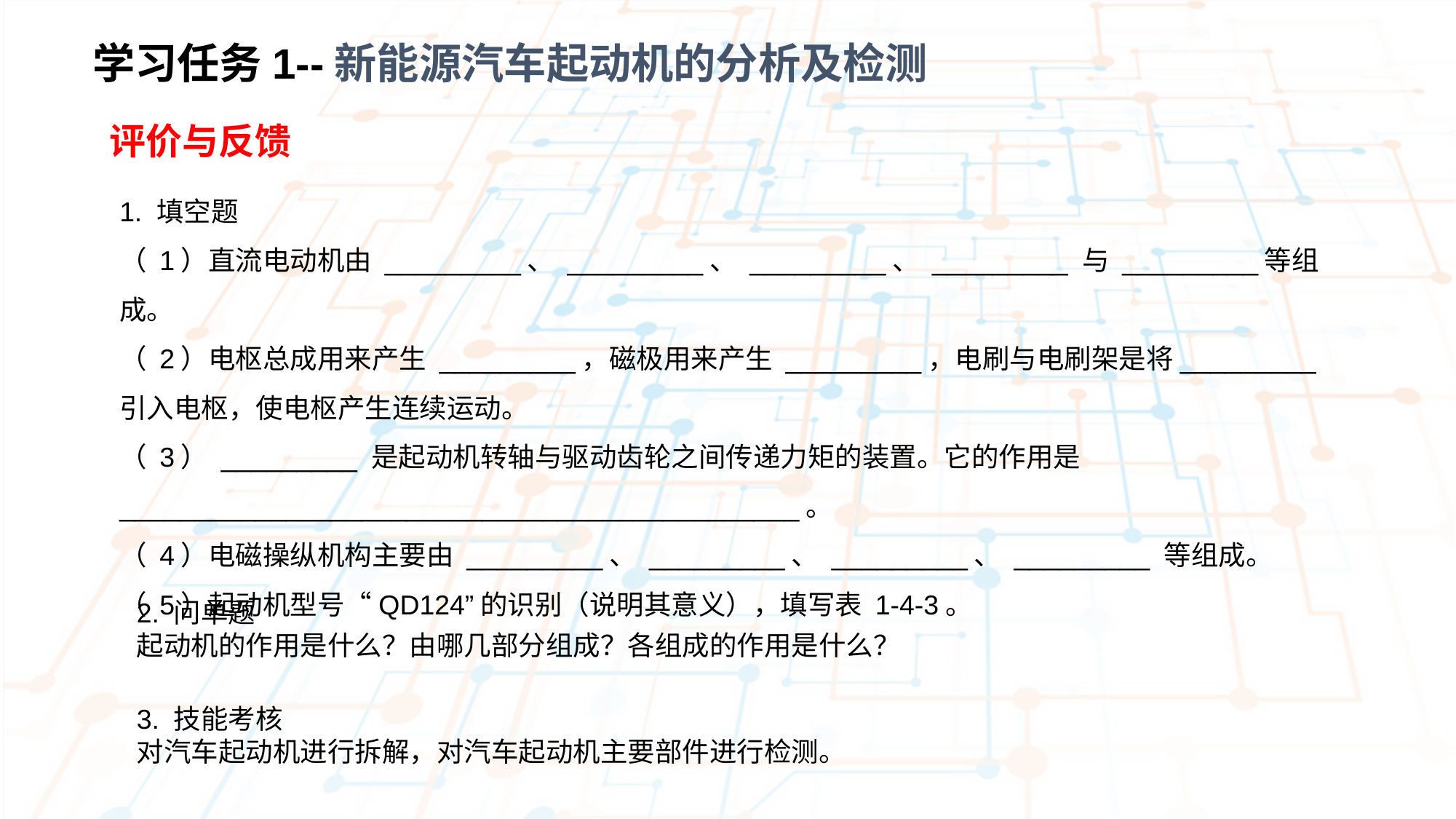

学习任务1--新能源汽车起动机的分析及检测
 评价与反馈

1. 填空题
（ 1）直流电动机由 _________、 _________、 _________、 _________ 与 _________等组成。
（ 2）电枢总成用来产生 _________，磁极用来产生 _________，电刷与电刷架是将_________ 引入电枢，使电枢产生连续运动。
（ 3） _________ 是起动机转轴与驱动齿轮之间传递力矩的装置。它的作用是 _____________________________________________。
（ 4）电磁操纵机构主要由 _________、 _________、 _________、 _________ 等组成。
（ 5）起动机型号“QD124”的识别（说明其意义），填写表 1-4-3。

2. 问单题
起动机的作用是什么？由哪几部分组成？各组成的作用是什么？
3. 技能考核
对汽车起动机进行拆解，对汽车起动机主要部件进行检测。